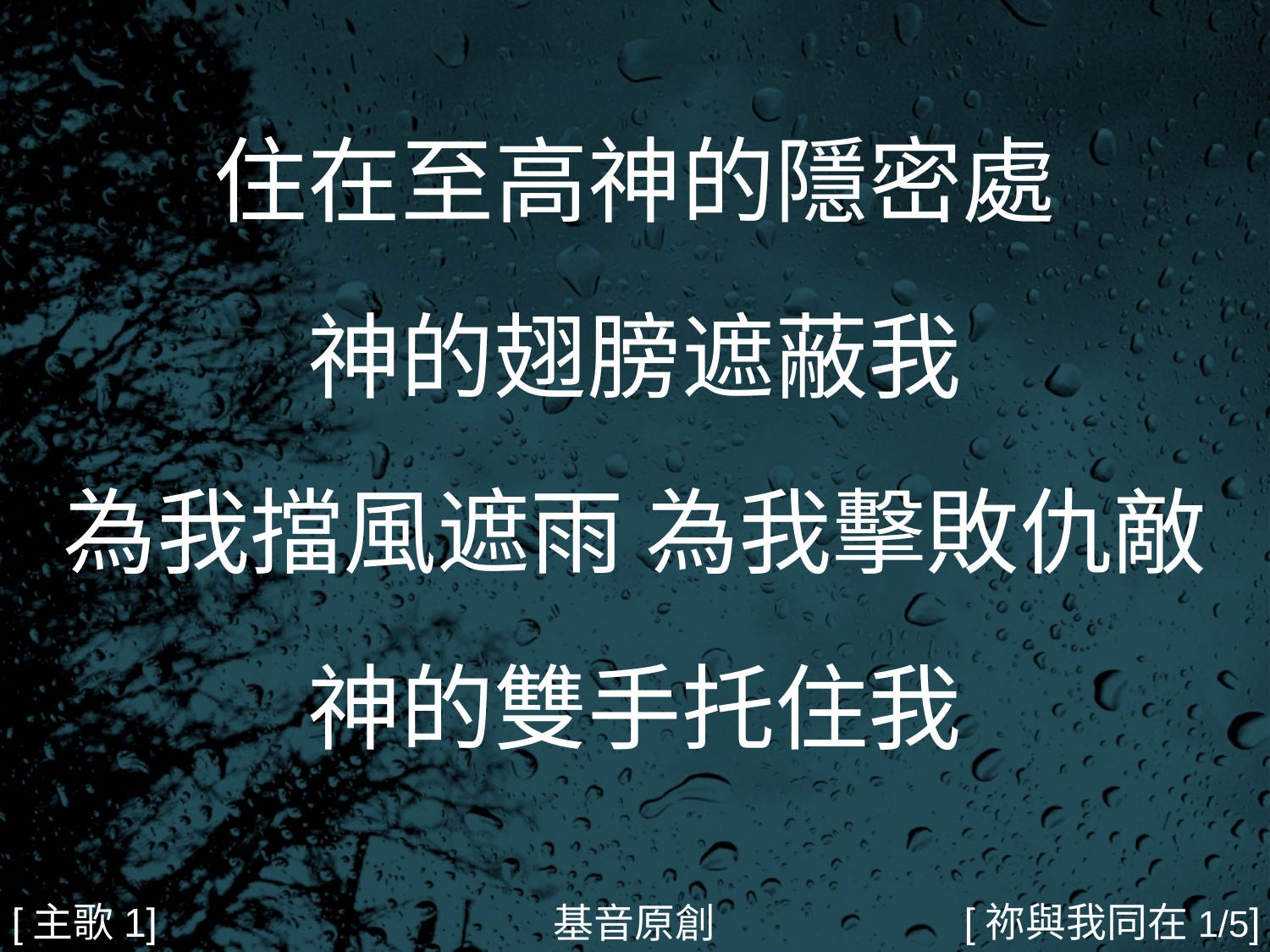

住在至高神的隱密處

神的翅膀遮蔽我

為我擋風遮雨 為我擊敗仇敵

神的雙手托住我
#

[主歌1]
[祢與我同在1/5]
基音原創